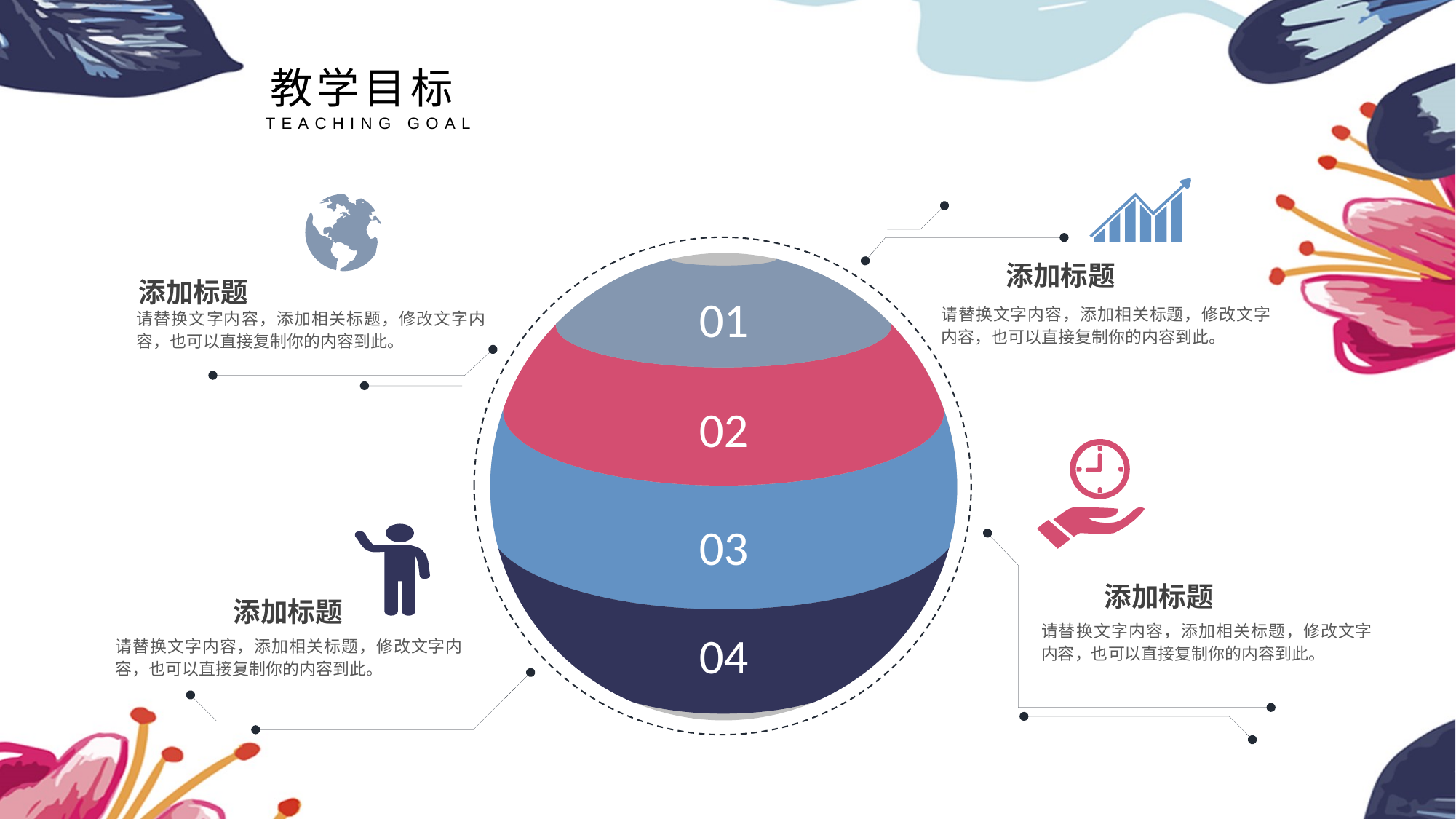

教学目标
TEACHING GOAL

添加标题

添加标题
01
请替换文字内容，添加相关标题，修改文字内容，也可以直接复制你的内容到此。
请替换文字内容，添加相关标题，修改文字内容，也可以直接复制你的内容到此。
02

03

04
添加标题
添加标题
请替换文字内容，添加相关标题，修改文字内容，也可以直接复制你的内容到此。
请替换文字内容，添加相关标题，修改文字内容，也可以直接复制你的内容到此。